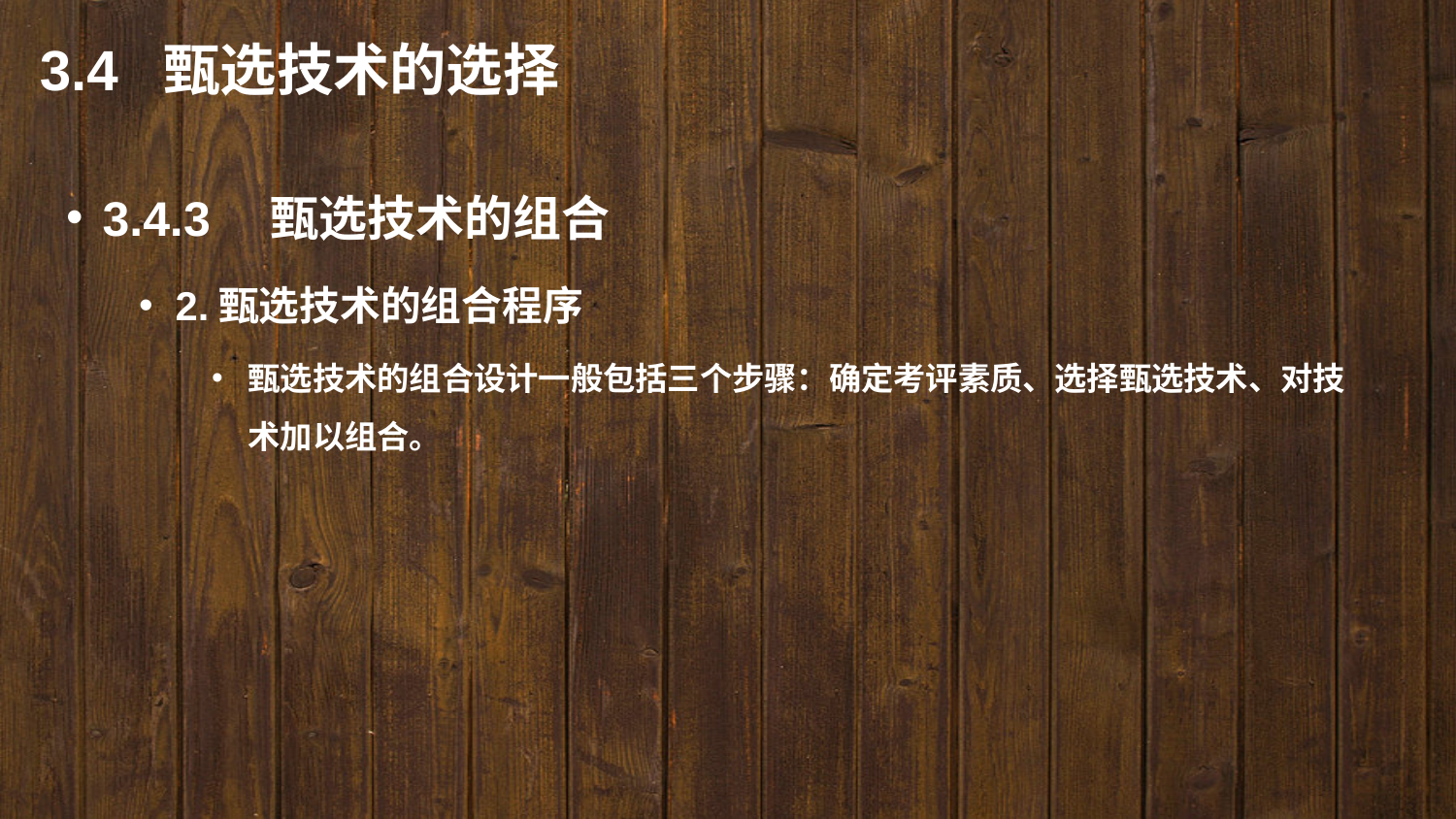

3.4  甄选技术的选择
3.4.3　甄选技术的组合
2.甄选技术的组合程序
甄选技术的组合设计一般包括三个步骤：确定考评素质、选择甄选技术、对技术加以组合。